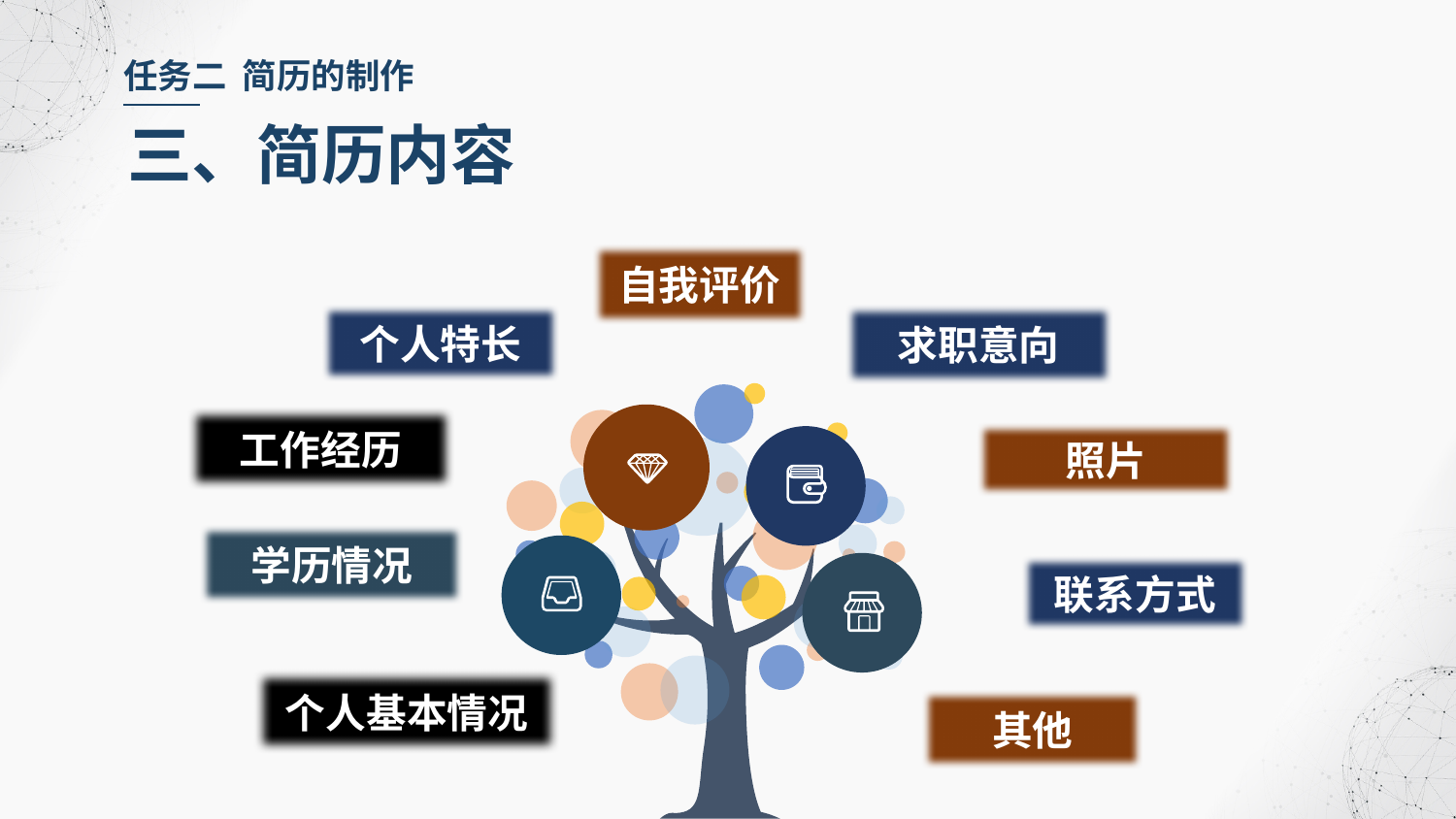

任务二  简历的制作
三、简历内容
自我评价
个人特长
求职意向

工作经历
照片
学历情况
联系方式
个人基本情况
其他